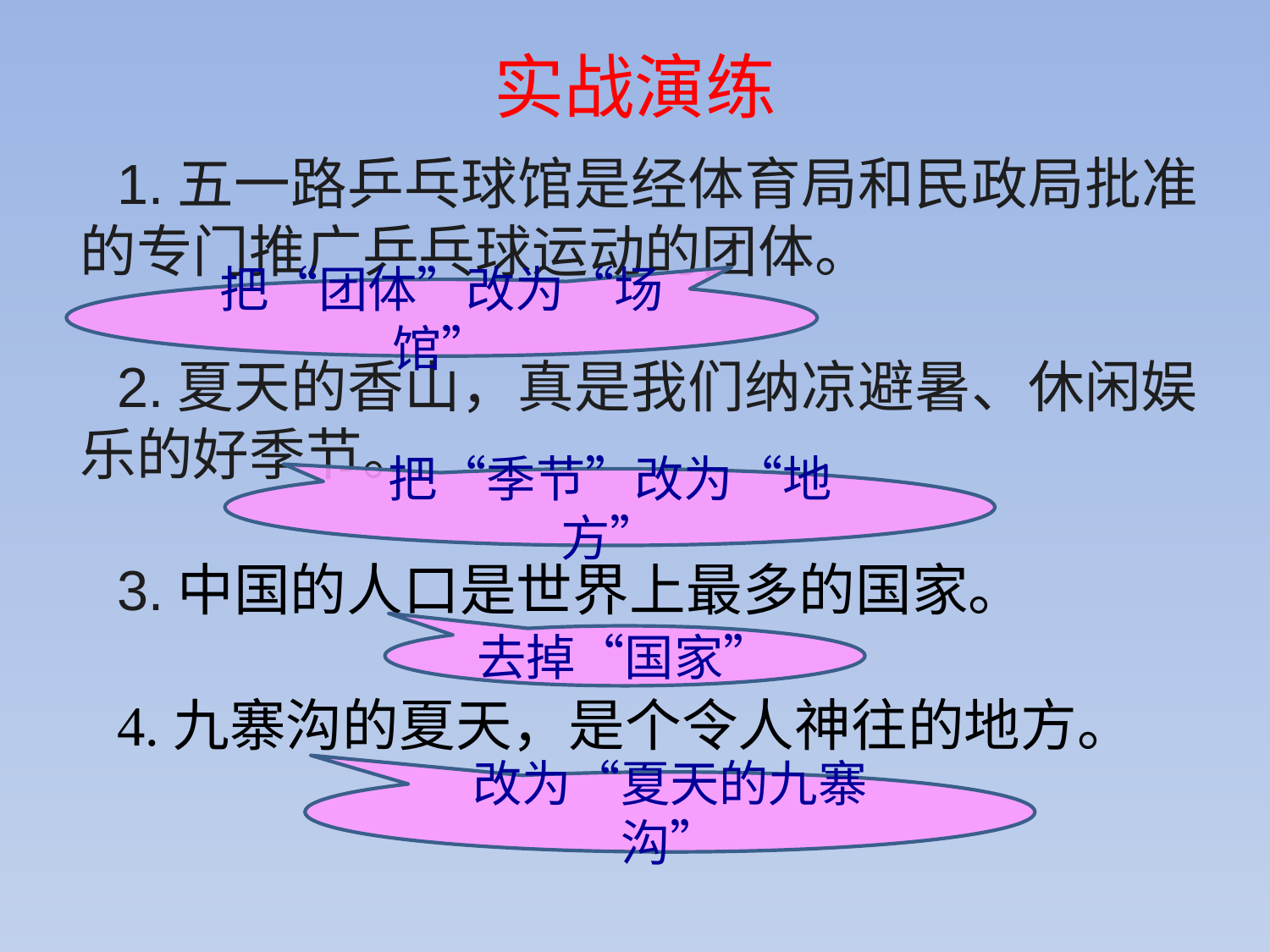

实战演练
1.五一路乒乓球馆是经体育局和民政局批准的专门推广乒乓球运动的团体。

2.夏天的香山，真是我们纳凉避暑、休闲娱乐的好季节。

3.中国的人口是世界上最多的国家。

4.九寨沟的夏天，是个令人神往的地方。

把“团体”改为“场馆”
把“季节”改为“地方”
去掉“国家”
改为“夏天的九寨沟”